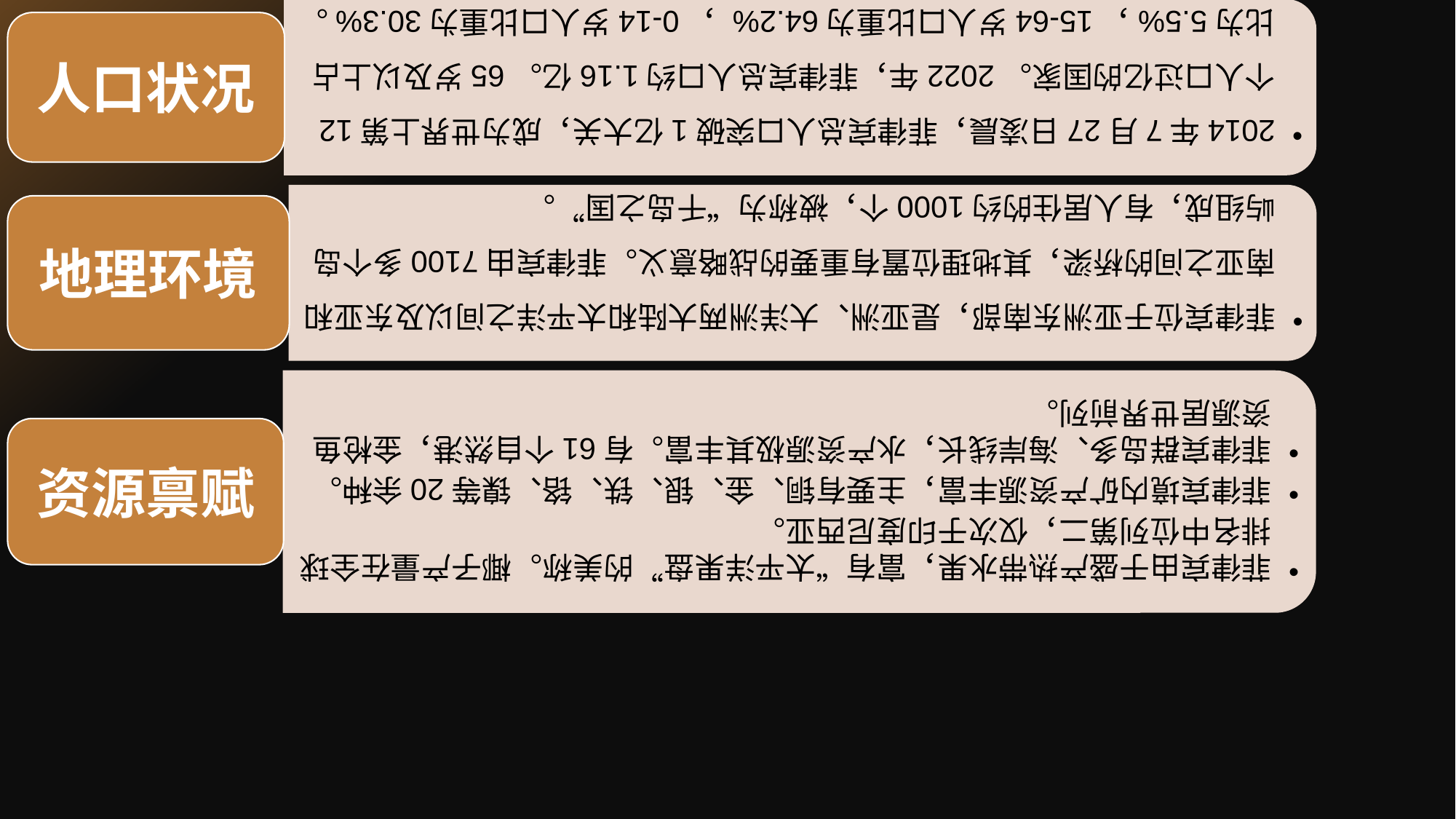

# 一、基本情况
2014年7月27日凌晨，菲律宾总人口突破1亿大关，成为世界上第12个人口过亿的国家。2022年，菲律宾总人口约1.16亿。65岁及以上占比为5.5%，15-64岁人口比重为64.2% ，0-14岁人口比重为30.3%。
人口状况
菲律宾位于亚洲东南部，是亚洲、大洋洲两大陆和太平洋之间以及东亚和南亚之间的桥梁，其地理位置有重要的战略意义。菲律宾由7100多个岛屿组成，有人居住的约1000个，被称为“千岛之国”。
地理环境
菲律宾由于盛产热带水果，富有“太平洋果盘”的美称。椰子产量在全球排名中位列第二，仅次于印度尼西亚。
菲律宾境内矿产资源丰富，主要有铜、金、银、铁、铬、镍等20余种。
菲律宾群岛多、海岸线长，水产资源极其丰富。有61个自然港，金枪鱼资源居世界前列。
资源禀赋